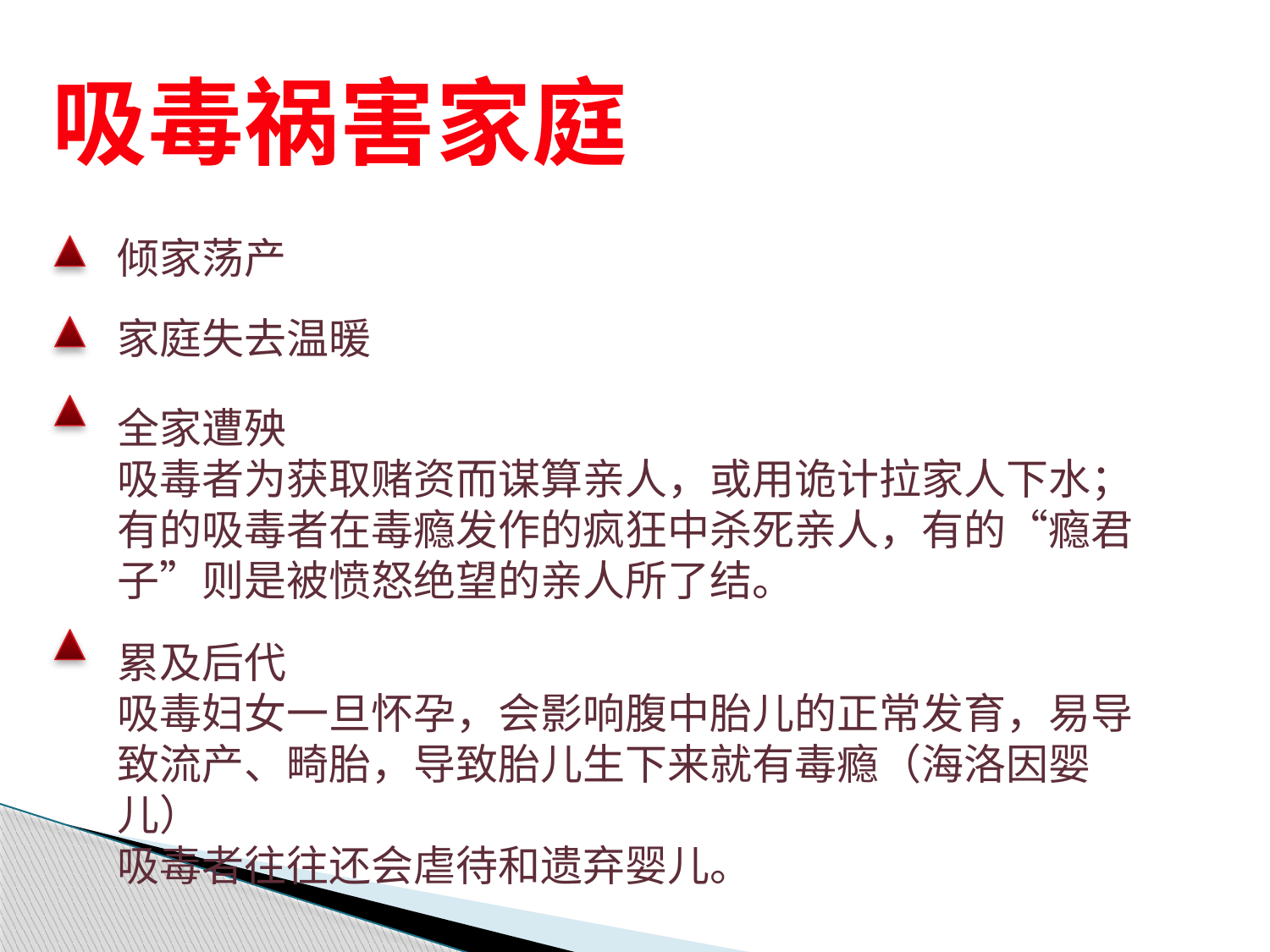

吸毒祸害家庭
倾家荡产

家庭失去温暖

全家遭殃
吸毒者为获取赌资而谋算亲人，或用诡计拉家人下水；
有的吸毒者在毒瘾发作的疯狂中杀死亲人，有的“瘾君子”则是被愤怒绝望的亲人所了结。

累及后代
吸毒妇女一旦怀孕，会影响腹中胎儿的正常发育，易导致流产、畸胎，导致胎儿生下来就有毒瘾（海洛因婴儿）
吸毒者往往还会虐待和遗弃婴儿。